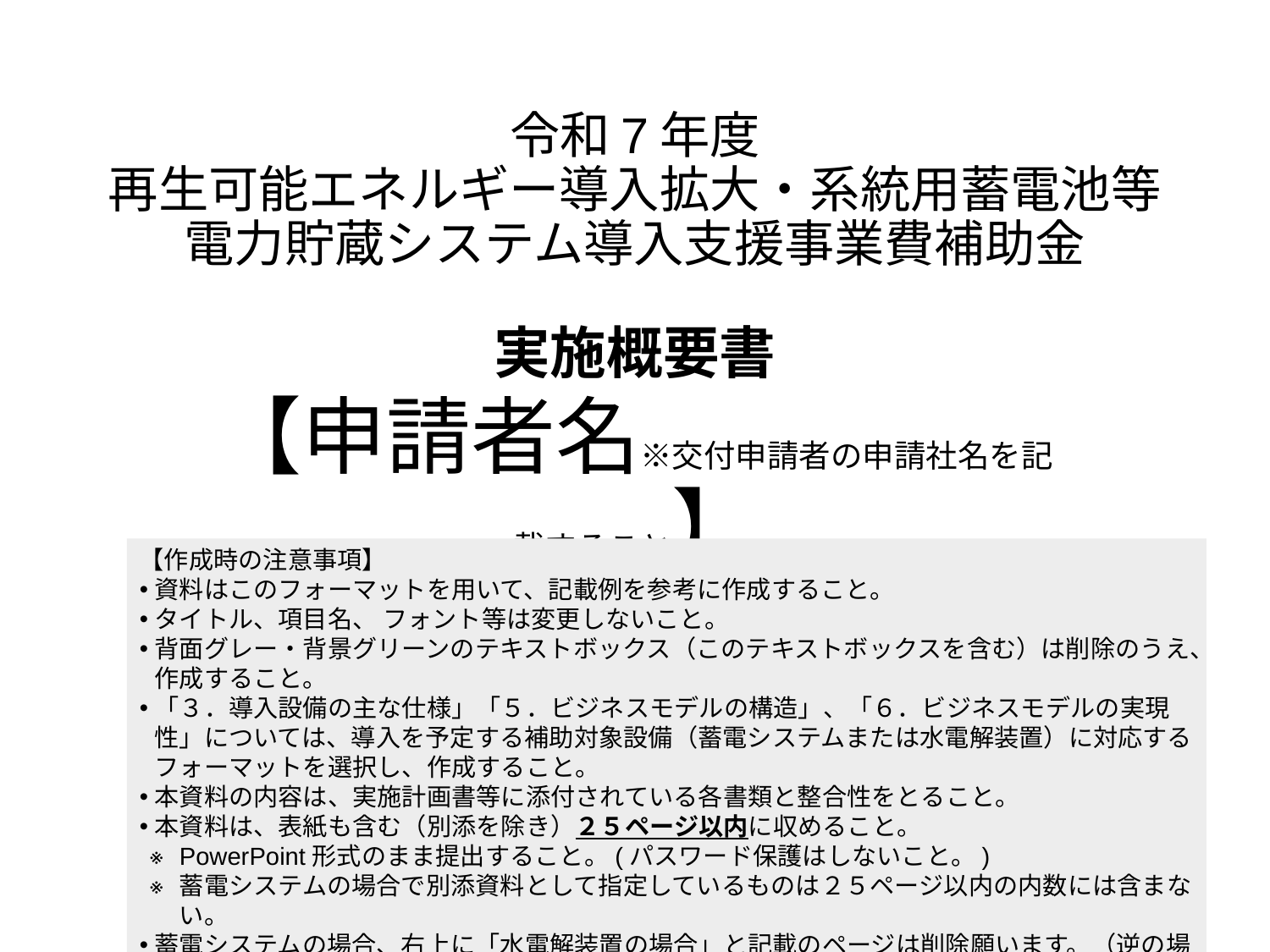

# 令和7年度 再生可能エネルギー導入拡大・系統用蓄電池等 電力貯蔵システム導入支援事業費補助金 実施概要書
【申請者名※交付申請者の申請社名を記載すること】
【作成時の注意事項】
資料はこのフォーマットを用いて、記載例を参考に作成すること。
タイトル、項目名、 フォント等は変更しないこと。
背面グレー・背景グリーンのテキストボックス（このテキストボックスを含む）は削除のうえ、作成すること。
「３．導入設備の主な仕様」「５．ビジネスモデルの構造」、「６．ビジネスモデルの実現性」については、導入を予定する補助対象設備（蓄電システムまたは水電解装置）に対応するフォーマットを選択し、作成すること。
本資料の内容は、実施計画書等に添付されている各書類と整合性をとること。
本資料は、表紙も含む（別添を除き）２５ページ以内に収めること。
PowerPoint形式のまま提出すること。(パスワード保護はしないこと。)
蓄電システムの場合で別添資料として指定しているものは２５ページ以内の内数には含まない。
蓄電システムの場合、右上に「水電解装置の場合」と記載のページは削除願います。（逆の場合も同様）